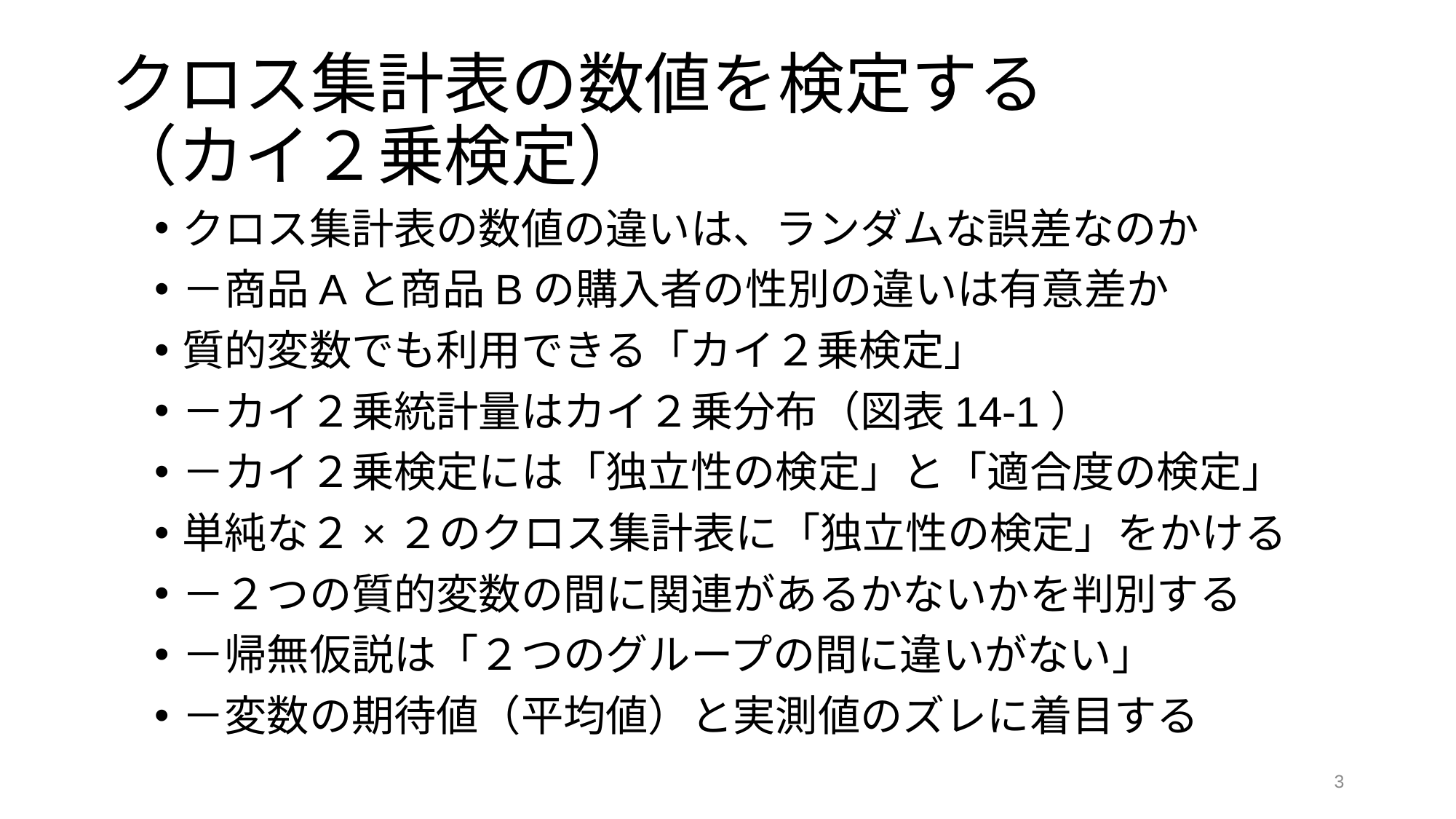

# クロス集計表の数値を検定する （カイ２乗検定）
クロス集計表の数値の違いは、ランダムな誤差なのか
－商品Aと商品Bの購入者の性別の違いは有意差か
質的変数でも利用できる「カイ２乗検定」
－カイ２乗統計量はカイ２乗分布（図表14-1）
－カイ２乗検定には「独立性の検定」と「適合度の検定」
単純な２×２のクロス集計表に「独立性の検定」をかける
－２つの質的変数の間に関連があるかないかを判別する
－帰無仮説は「２つのグループの間に違いがない」
－変数の期待値（平均値）と実測値のズレに着目する

3